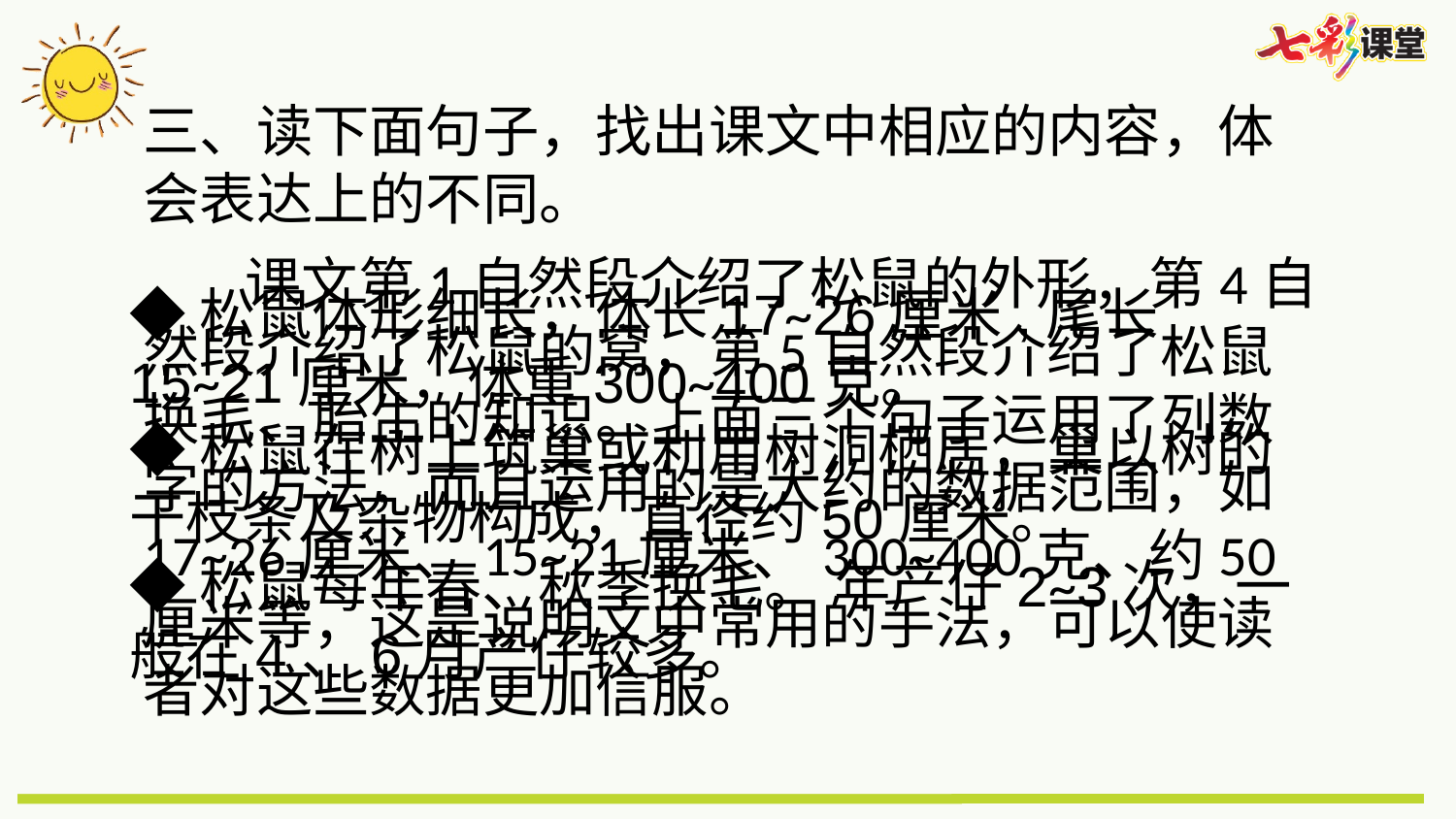

三、读下面句子，找出课文中相应的内容，体会表达上的不同。
       课文第1自然段介绍了松鼠的外形，第4自然段介绍了松鼠的窝，第5自然段介绍了松鼠换毛、胎生的知识。上面三个句子运用了列数字的方法，而且运用的是大约的数据范围，如17~26厘米、15~21厘米、300~400克、约50厘米等，这是说明文中常用的手法，可以使读者对这些数据更加信服。
◆松鼠体形细长，体长17~26厘米,尾长15~21厘米，体重300~400克。
◆松鼠在树上筑巢或利用树洞栖居，巢以树的干枝条及杂物构成，直径约50厘米。
◆松鼠每年春、秋季换毛。 年产仔2~3次，一般在4、6月产仔较多。